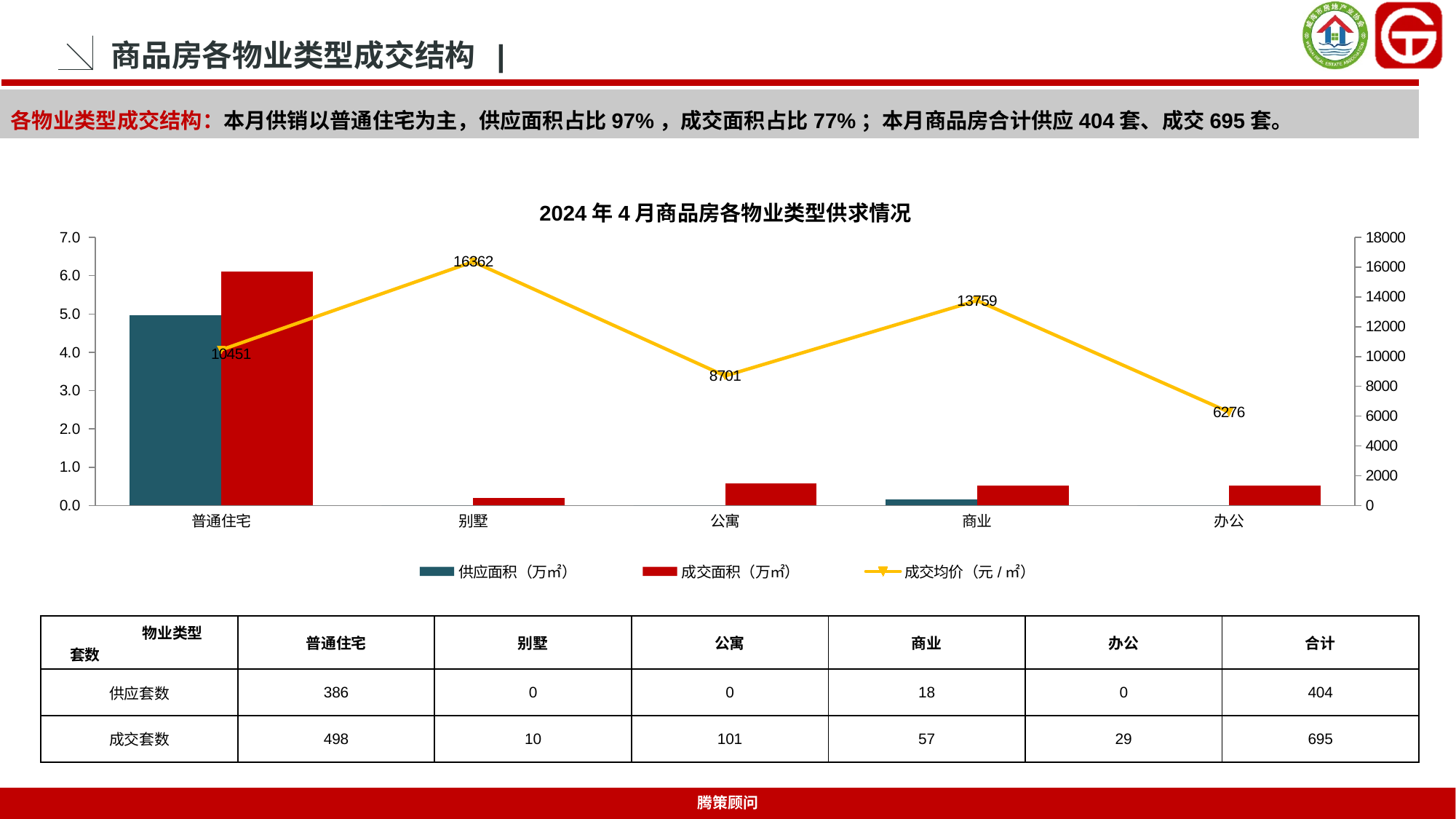

商品房各物业类型成交结构  |
各物业类型成交结构：本月供销以普通住宅为主，供应面积占比97%，成交面积占比77%；本月商品房合计供应404套、成交695套。
2024年4月商品房各物业类型供求情况

### Chart

| Category | 供应面积（万㎡） | 成交面积（万㎡） | 成交均价（元/㎡） |
|---|---|---|---|
| 普通住宅 | 4.9665 | 6.1122 | 10451.0 |
| 别墅 | 0.0 | 0.1899 | 16362.0 |
| 公寓 | 0.0 | 0.5721 | 8701.0 |
| 商业 | 0.1621 | 0.527 | 13759.0 |
| 办公 | 0.0 | 0.5256 | 6276.0 |
| 物业类型 套数 | 普通住宅 | 别墅 | 公寓 | 商业 | 办公 | 合计 |
| --- | --- | --- | --- | --- | --- | --- |
| 供应套数 | 386 | 0 | 0 | 18 | 0 | 404 |
| 成交套数 | 498 | 10 | 101 | 57 | 29 | 695 |